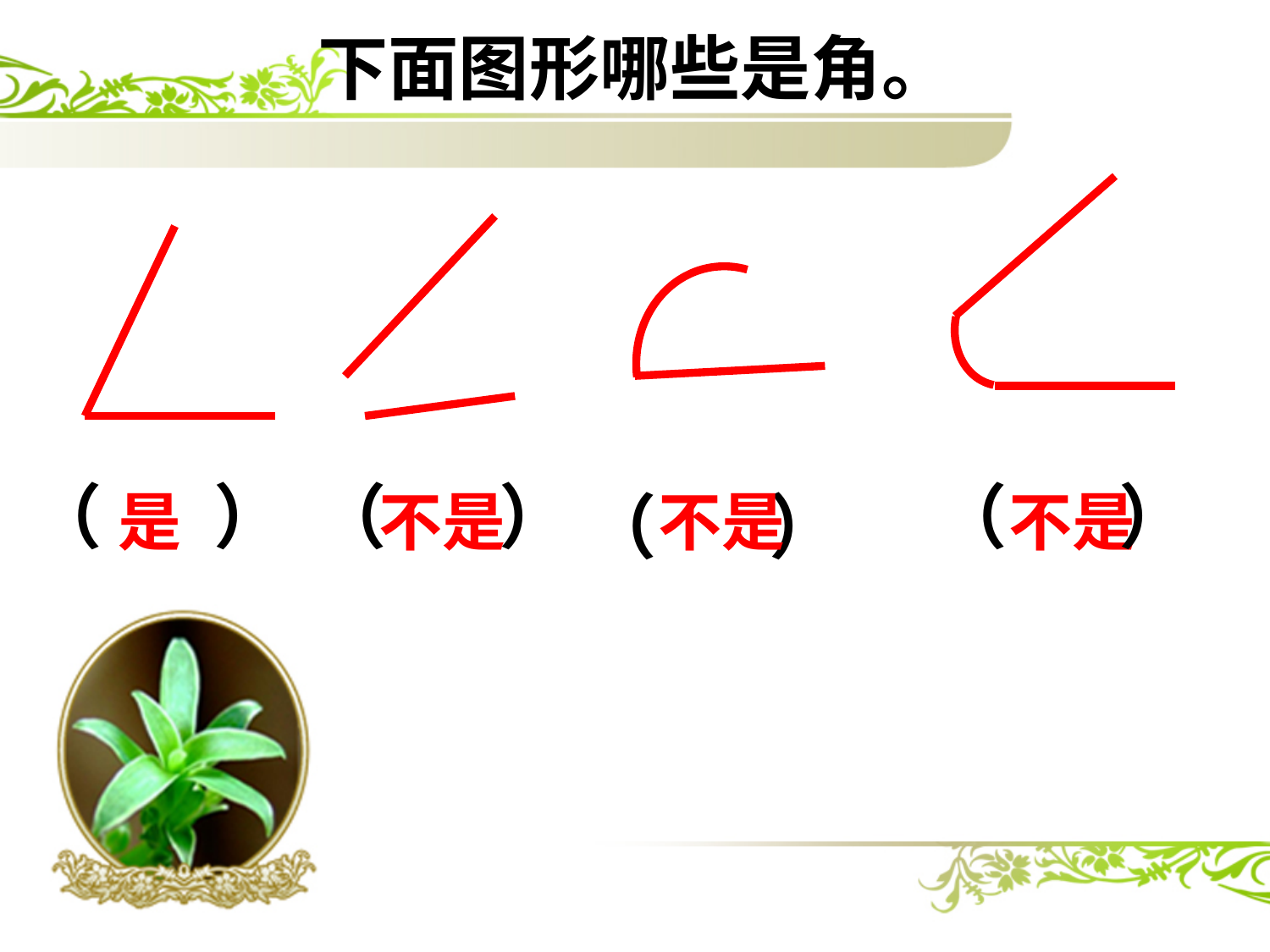

# 下面图形哪些是角。

（       ）
（       ）
（       ）
是
不是
（       ）
不是
不是